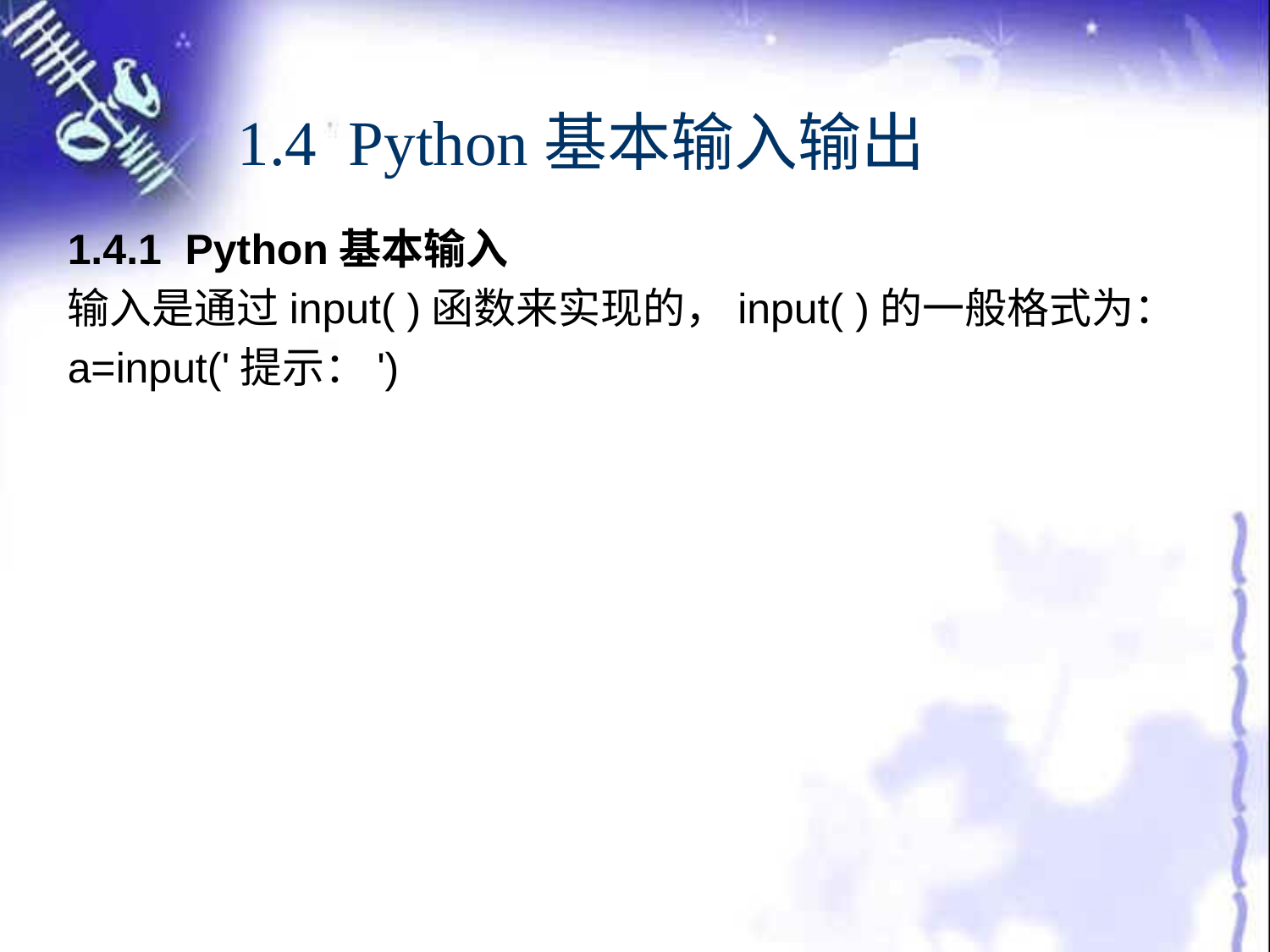

# 1.4  Python基本输入输出
1.4.1  Python基本输入
输入是通过input( )函数来实现的，input( )的一般格式为：
a=input('提示：')